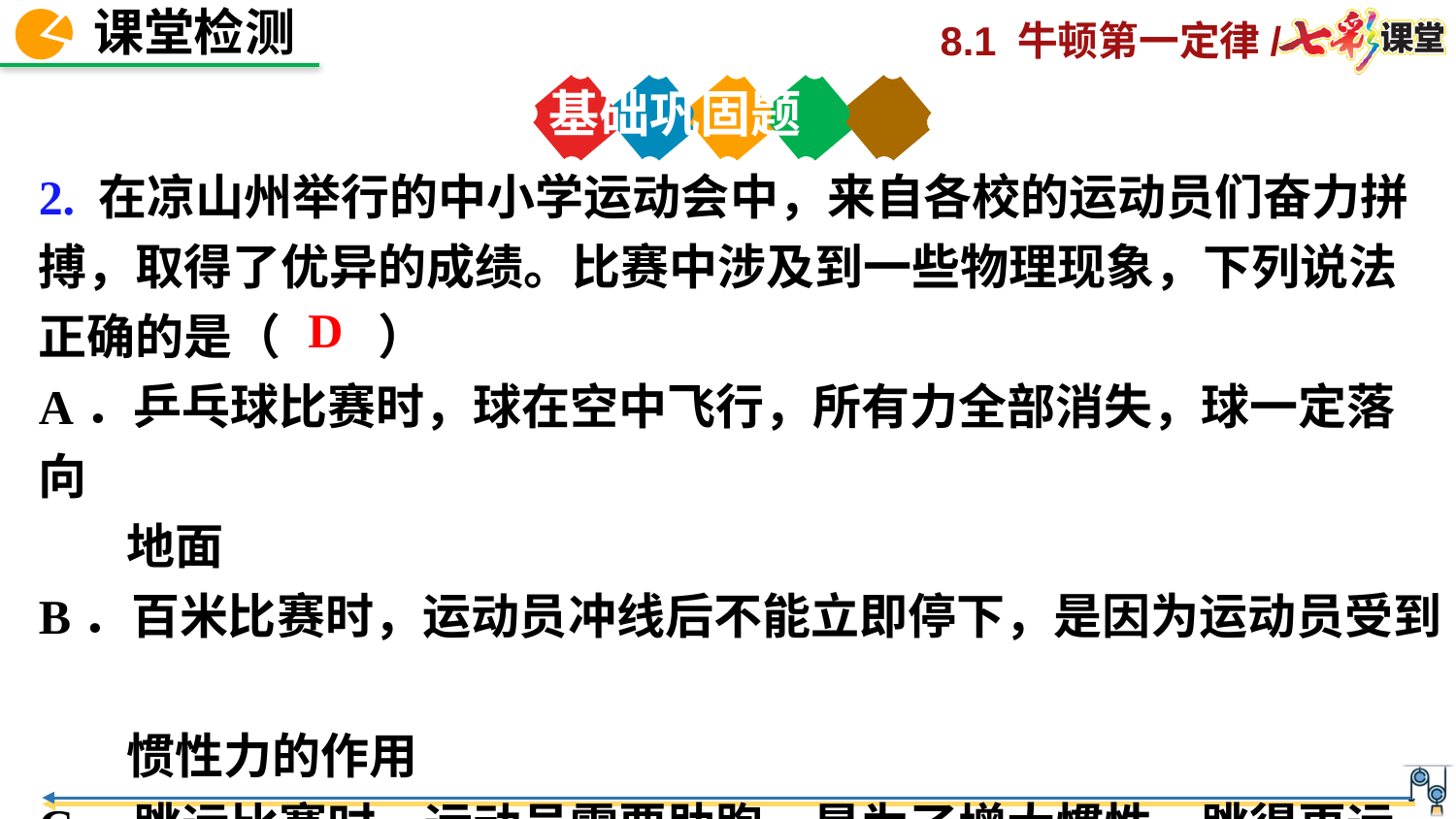

基础巩固题

2. 在凉山州举行的中小学运动会中，来自各校的运动员们奋力拼搏，取得了优异的成绩。比赛中涉及到一些物理现象，下列说法正确的是（　　）
A．乒乓球比赛时，球在空中飞行，所有力全部消失，球一定落向
       地面
B．百米比赛时，运动员冲线后不能立即停下，是因为运动员受到
       惯性力的作用
C．跳远比赛时，运动员需要助跑，是为了增大惯性，跳得更远
D．足球比赛时，抱在守门员手中的足球也具有惯性
D